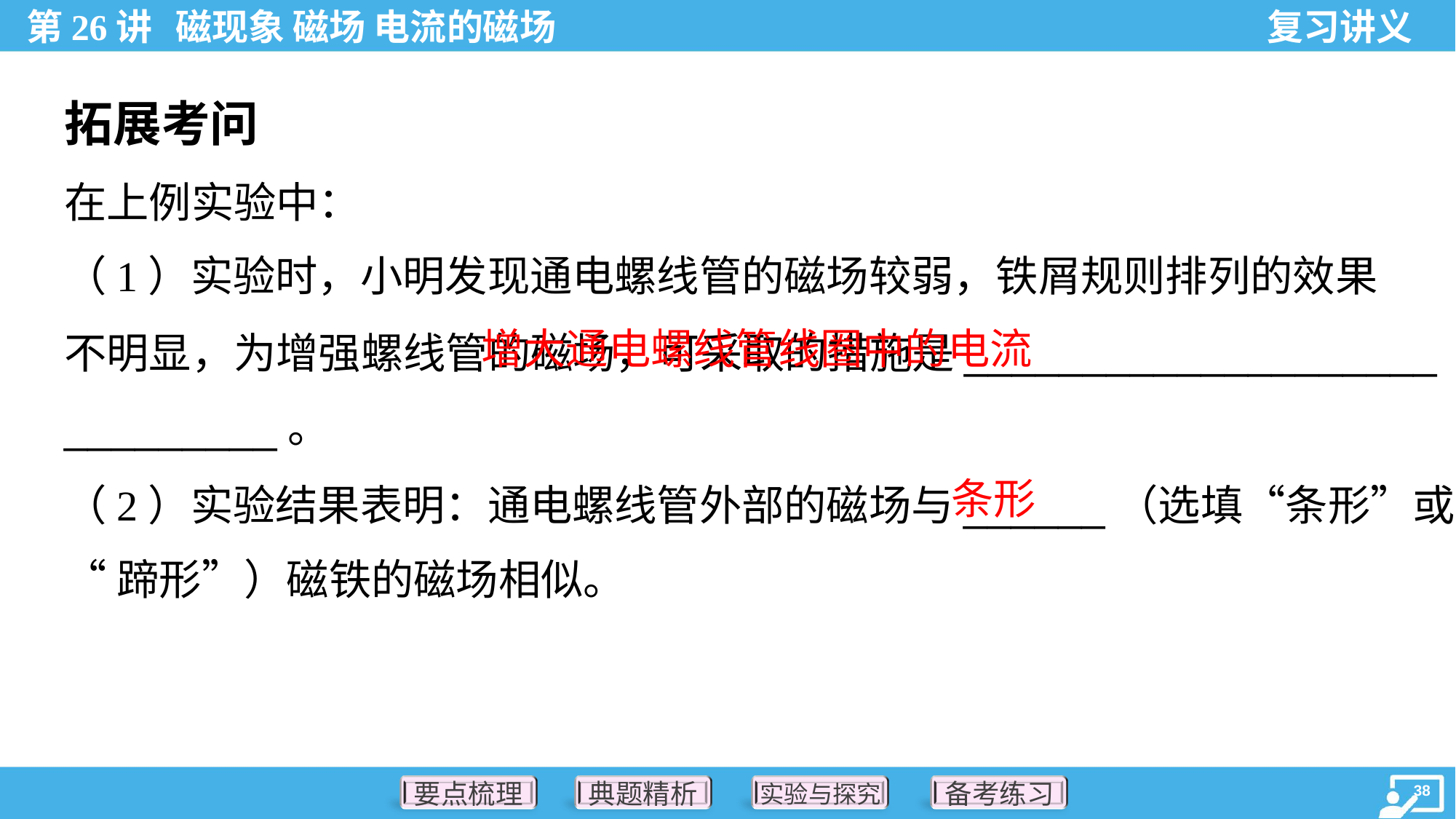

拓展考问
在上例实验中：
（1）实验时，小明发现通电螺线管的磁场较弱，铁屑规则排列的效果
不明显，为增强螺线管的磁场，可采取的措施是____________________
_________。
                                           增大通电螺线管线圈中的电流
条形
（2）实验结果表明：通电螺线管外部的磁场与______（选填“条形”或
“蹄形”）磁铁的磁场相似。